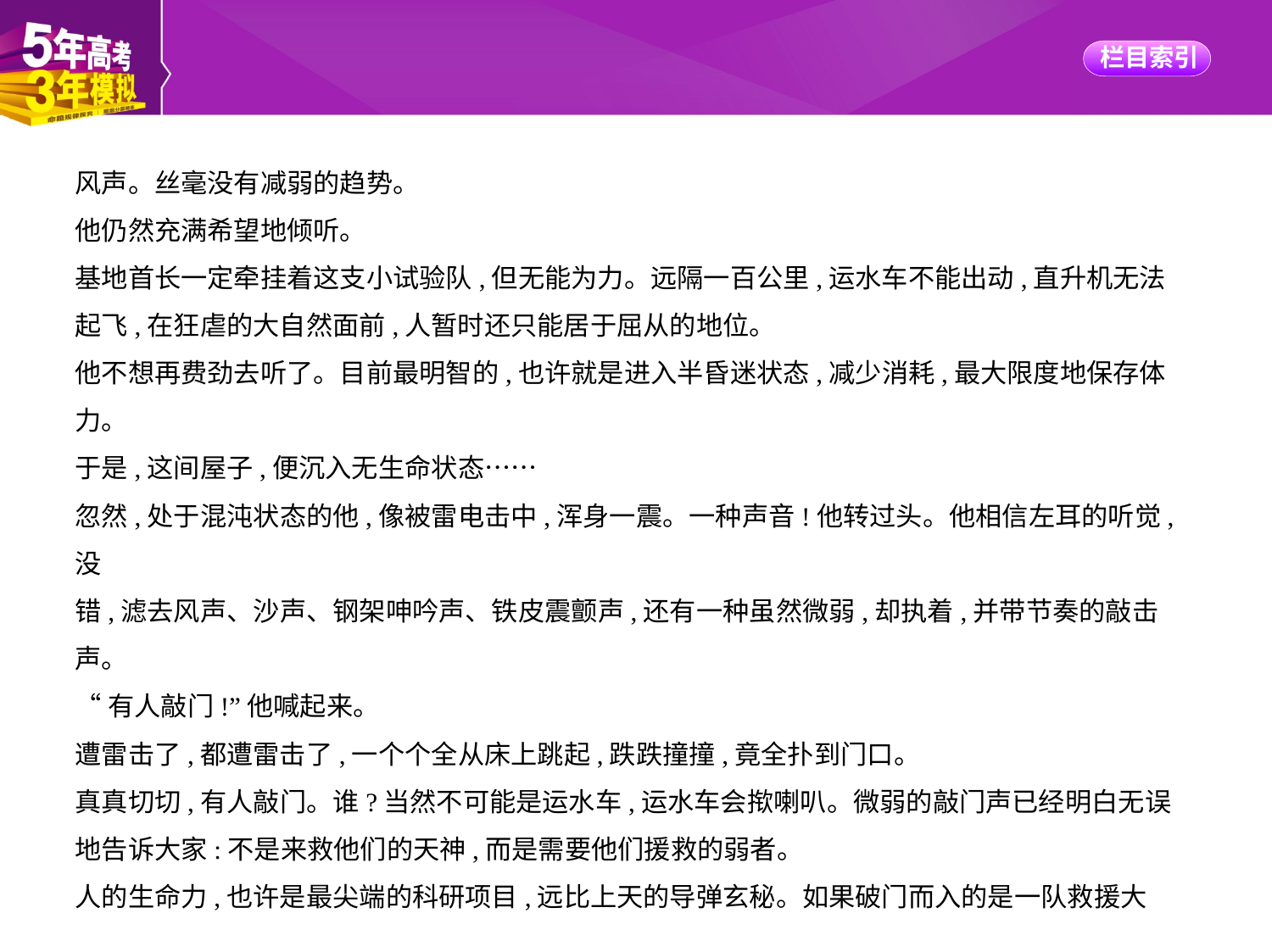

风声。丝毫没有减弱的趋势。
他仍然充满希望地倾听。
基地首长一定牵挂着这支小试验队,但无能为力。远隔一百公里,运水车不能出动,直升机无法
起飞,在狂虐的大自然面前,人暂时还只能居于屈从的地位。
他不想再费劲去听了。目前最明智的,也许就是进入半昏迷状态,减少消耗,最大限度地保存体
力。
于是,这间屋子,便沉入无生命状态……
忽然,处于混沌状态的他,像被雷电击中,浑身一震。一种声音!他转过头。他相信左耳的听觉,没
错,滤去风声、沙声、钢架呻吟声、铁皮震颤声,还有一种虽然微弱,却执着,并带节奏的敲击
声。
“有人敲门!”他喊起来。
遭雷击了,都遭雷击了,一个个全从床上跳起,跌跌撞撞,竟全扑到门口。
真真切切,有人敲门。谁?当然不可能是运水车,运水车会揿喇叭。微弱的敲门声已经明白无误
地告诉大家:不是来救他们的天神,而是需要他们援救的弱者。
人的生命力,也许是最尖端的科研项目,远比上天的导弹玄秘。如果破门而入的是一队救援大